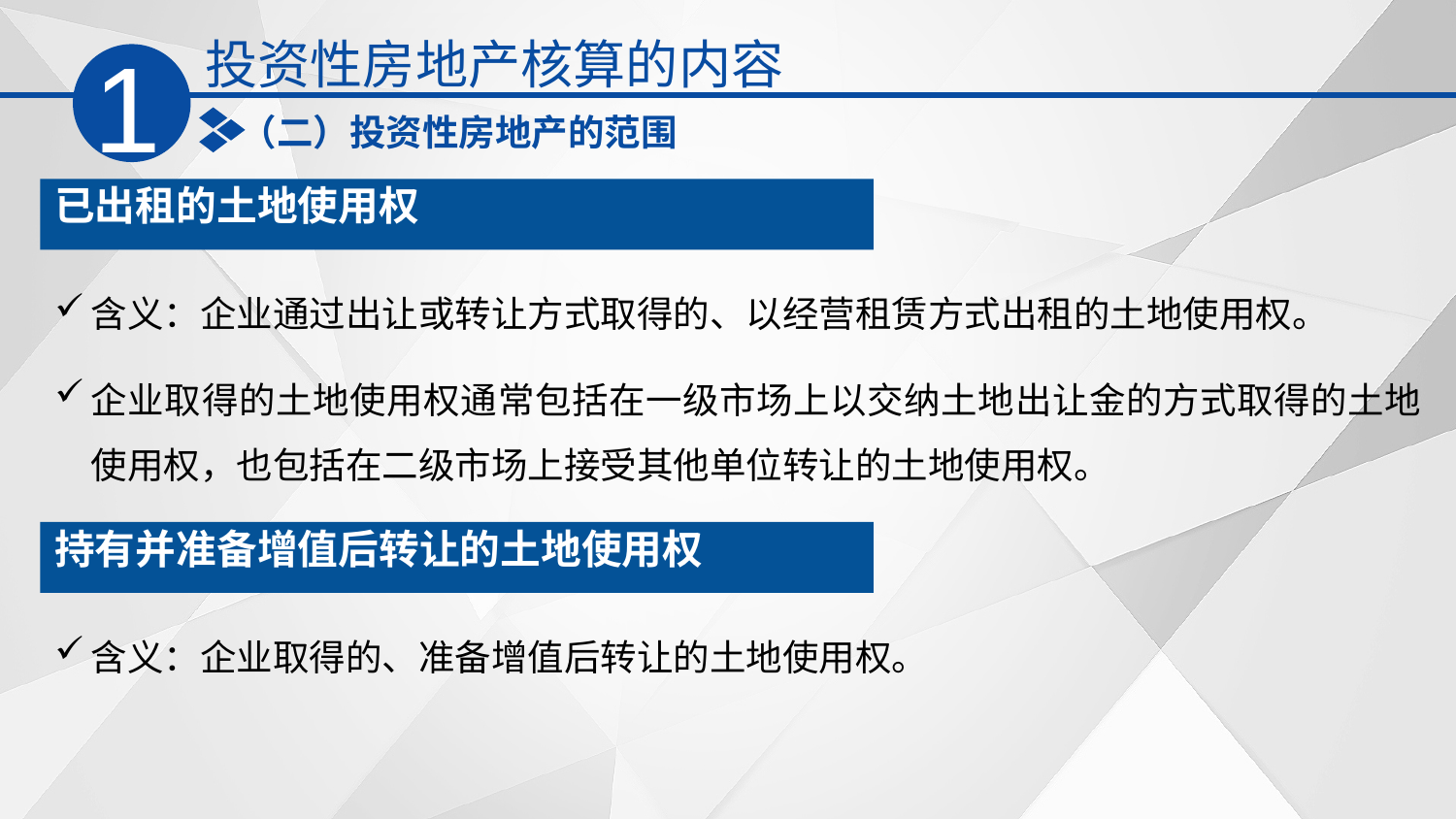

投资性房地产核算的内容
1

（二）投资性房地产的范围

已出租的土地使用权
含义：企业通过出让或转让方式取得的、以经营租赁方式出租的土地使用权。
企业取得的土地使用权通常包括在一级市场上以交纳土地出让金的方式取得的土地使用权，也包括在二级市场上接受其他单位转让的土地使用权。
持有并准备增值后转让的土地使用权
含义：企业取得的、准备增值后转让的土地使用权。